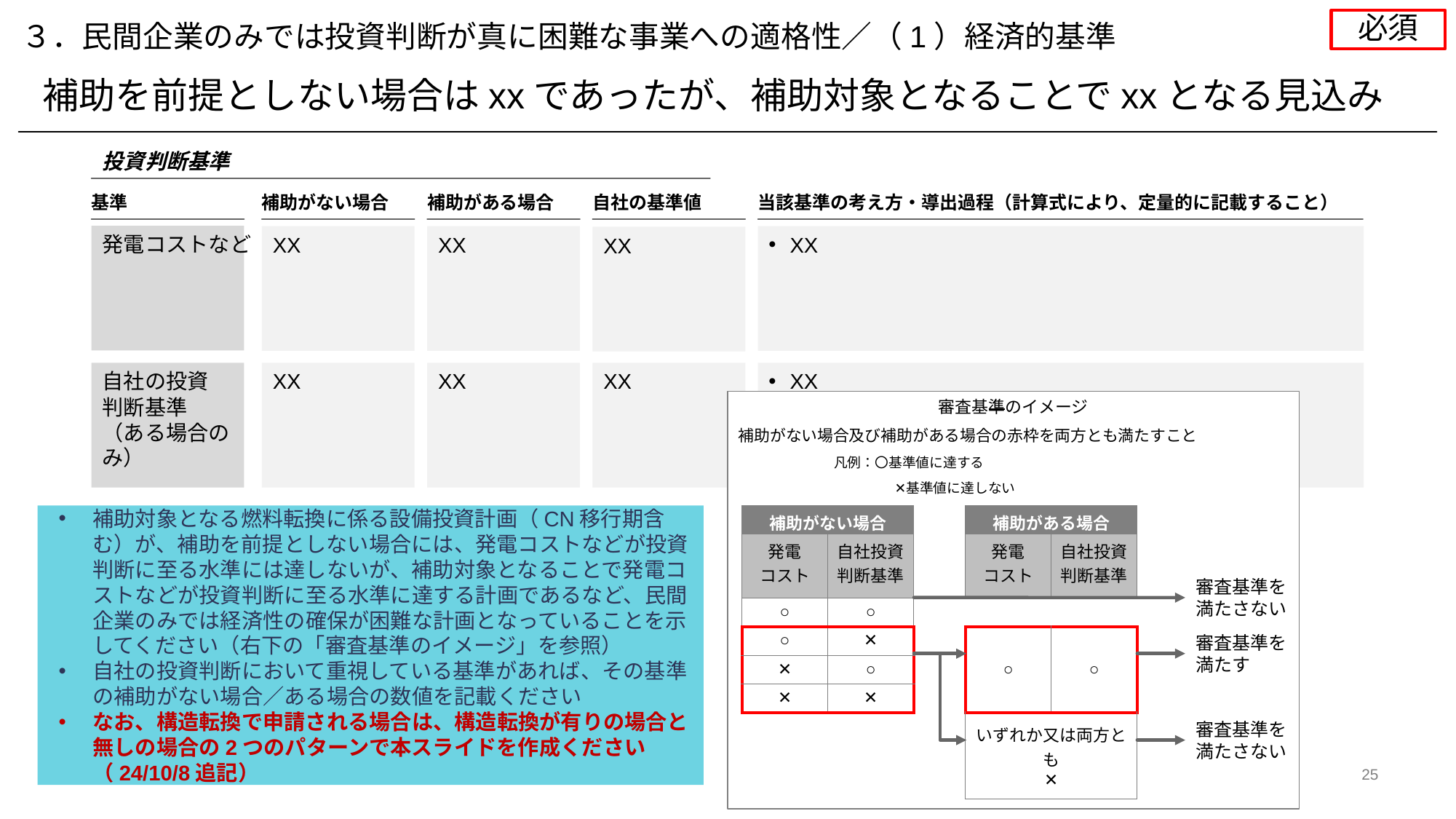

必須
３．民間企業のみでは投資判断が真に困難な事業への適格性／（1）経済的基準
補助を前提としない場合はxxであったが、補助対象となることでxxとなる見込み
投資判断基準
基準
補助がない場合
補助がある場合
自社の基準値
当該基準の考え方・導出過程（計算式により、定量的に記載すること）
発電コストなど
XX
XX
XX
XX
自社の投資
判断基準
（ある場合のみ）
XX
XX
XX
XX
審査基準のイメージ
補助がない場合及び補助がある場合の赤枠を両方とも満たすこと
　　　　　　　凡例：〇基準値に達する
　　　　　　　　　　　  ✕基準値に達しない

補助対象となる燃料転換に係る設備投資計画（CN移行期含む）が、補助を前提としない場合には、発電コストなどが投資判断に至る水準には達しないが、補助対象となることで発電コストなどが投資判断に至る水準に達する計画であるなど、民間企業のみでは経済性の確保が困難な計画となっていることを示してください（右下の「審査基準のイメージ」を参照）
自社の投資判断において重視している基準があれば、その基準の補助がない場合／ある場合の数値を記載ください
なお、構造転換で申請される場合は、構造転換が有りの場合と無しの場合の2つのパターンで本スライドを作成ください（24/10/8追記）
| 補助がない場合 |  |  | 補助がある場合 |  |
| --- | --- | --- | --- | --- |
| 発電 コスト | 自社投資判断基準 |  | 発電 コスト | 自社投資判断基準 |
| ○ | ○ |  |  |  |
| ○ | ✕ |  | ○ | ○ |
| ✕ | ○ |  | ✕ | ○ |
| ✕ | ✕ |  | ✕ | ✕ |
|  |  |  | いずれか又は両方とも ✕ | ✕ |
|  |  |  | ✕ | ○ |
|  |  |  | ✕ | ✕ |

審査基準を
満たさない

審査基準を
満たす

審査基準を
満たさない